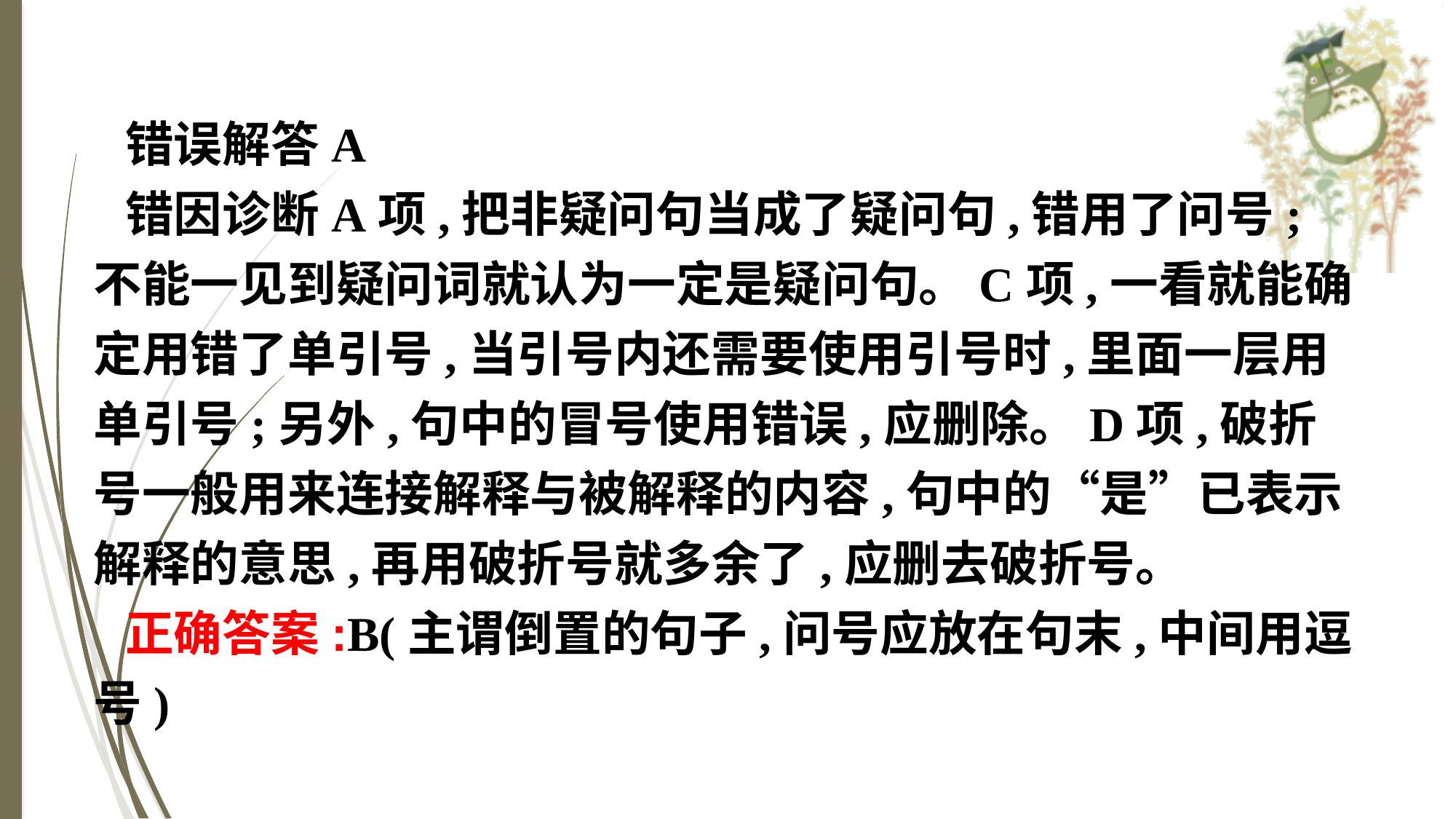

错误解答A
错因诊断A项,把非疑问句当成了疑问句,错用了问号;不能一见到疑问词就认为一定是疑问句。C项,一看就能确定用错了单引号,当引号内还需要使用引号时,里面一层用单引号;另外,句中的冒号使用错误,应删除。D项,破折号一般用来连接解释与被解释的内容,句中的“是”已表示解释的意思,再用破折号就多余了,应删去破折号。
正确答案:B(主谓倒置的句子,问号应放在句末,中间用逗号)